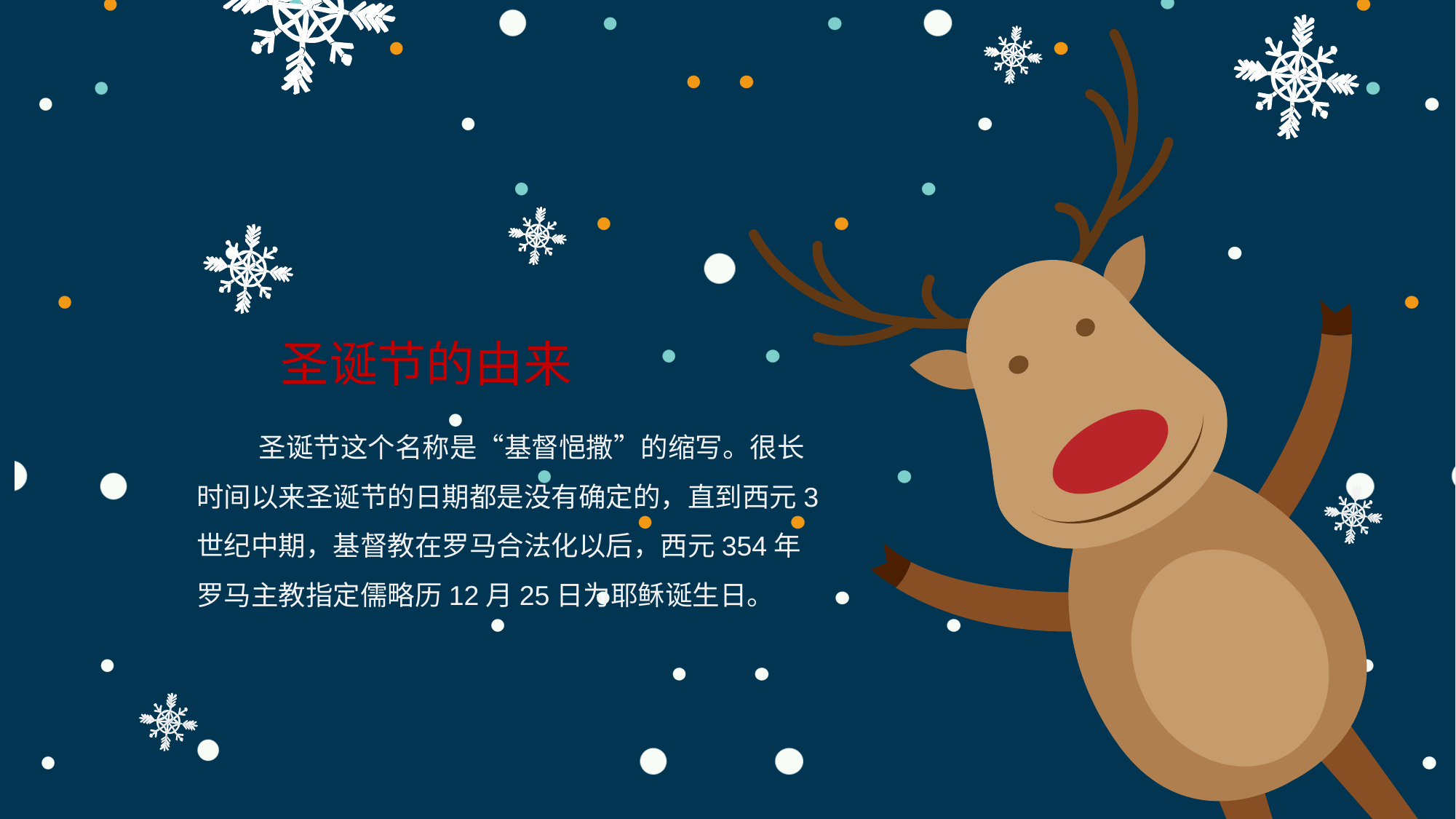

圣诞节的由来
         圣诞节这个名称是“基督悒撒”的缩写。很长时间以来圣诞节的日期都是没有确定的，直到西元3世纪中期，基督教在罗马合法化以后，西元354年罗马主教指定儒略历12月25日为耶稣诞生日。